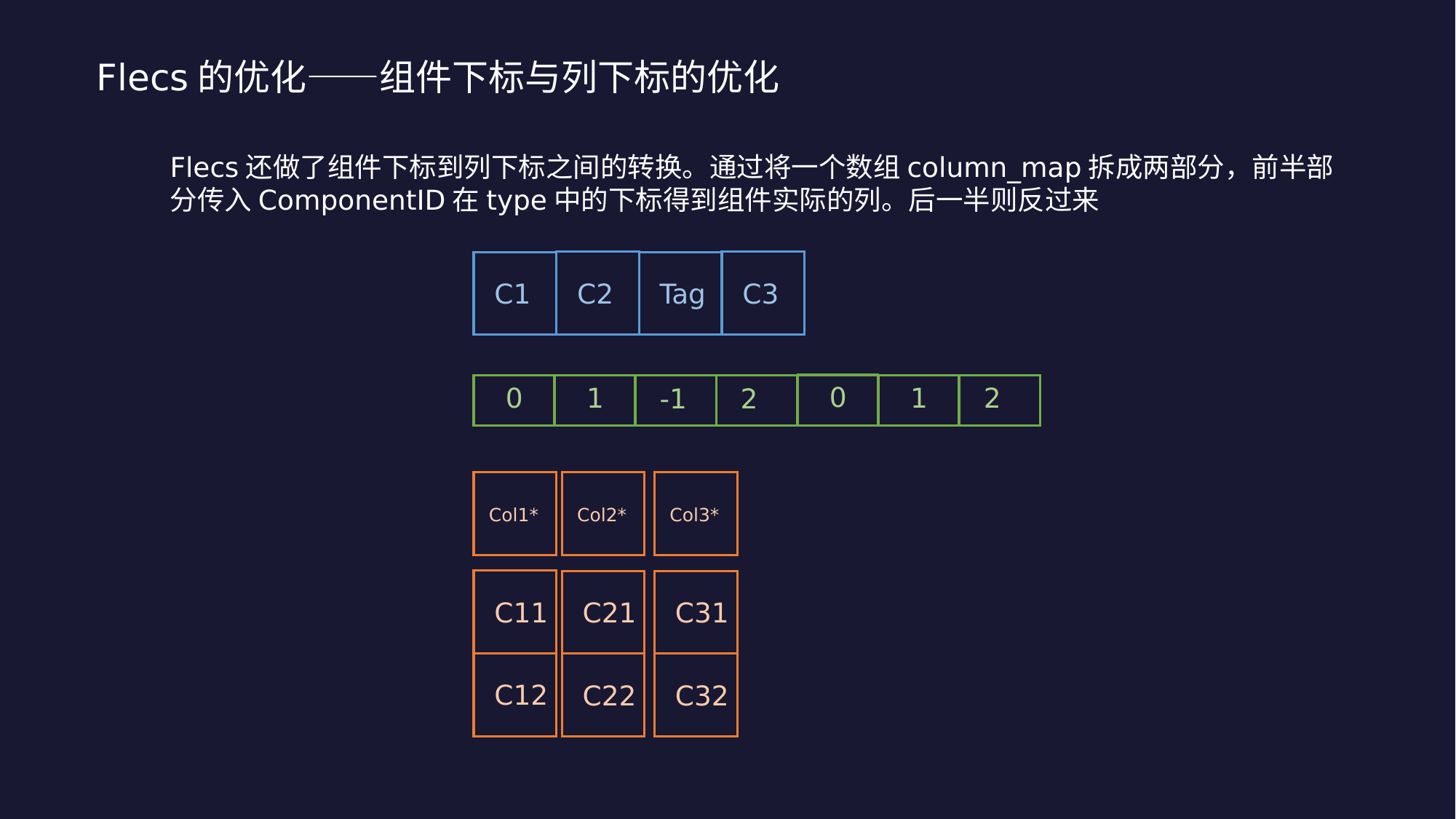

Flecs的优化——组件下标与列下标的优化
Flecs还做了组件下标到列下标之间的转换。通过将一个数组column_map拆成两部分，前半部分传入ComponentID在type中的下标得到组件实际的列。后一半则反过来

C2

C3

C1

Tag

0

0

2

1

-1

2

1

Col1*

Col2*

Col3*

C11

C21

C31

C12

C22

C32